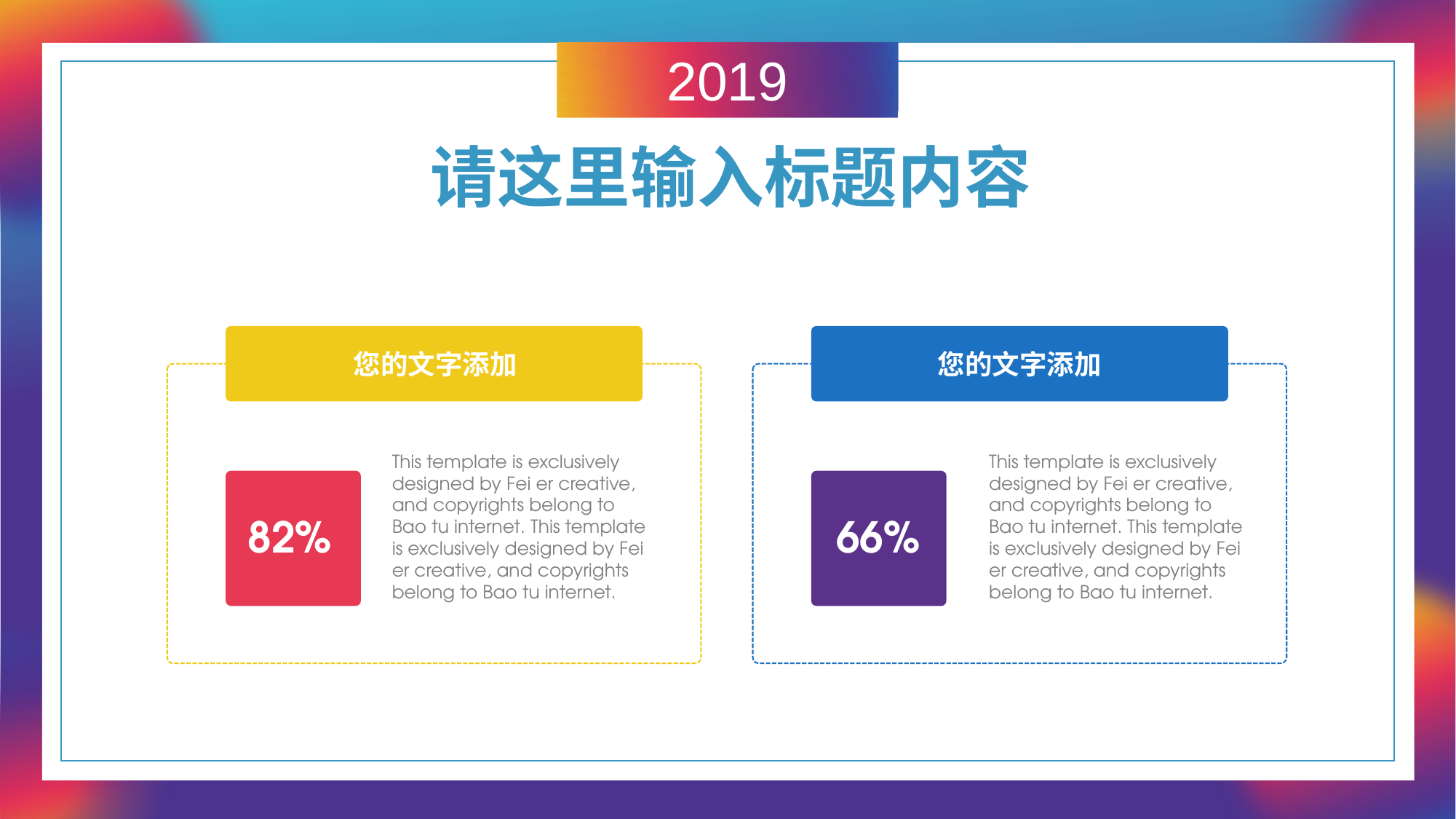

请这里输入标题内容

您的文字添加
您的文字添加

This template is exclusively designed by Fei er creative, and copyrights belong to Bao tu internet. This template is exclusively designed by Fei er creative, and copyrights belong to Bao tu internet.
This template is exclusively designed by Fei er creative, and copyrights belong to Bao tu internet. This template is exclusively designed by Fei er creative, and copyrights belong to Bao tu internet.

82%
66%